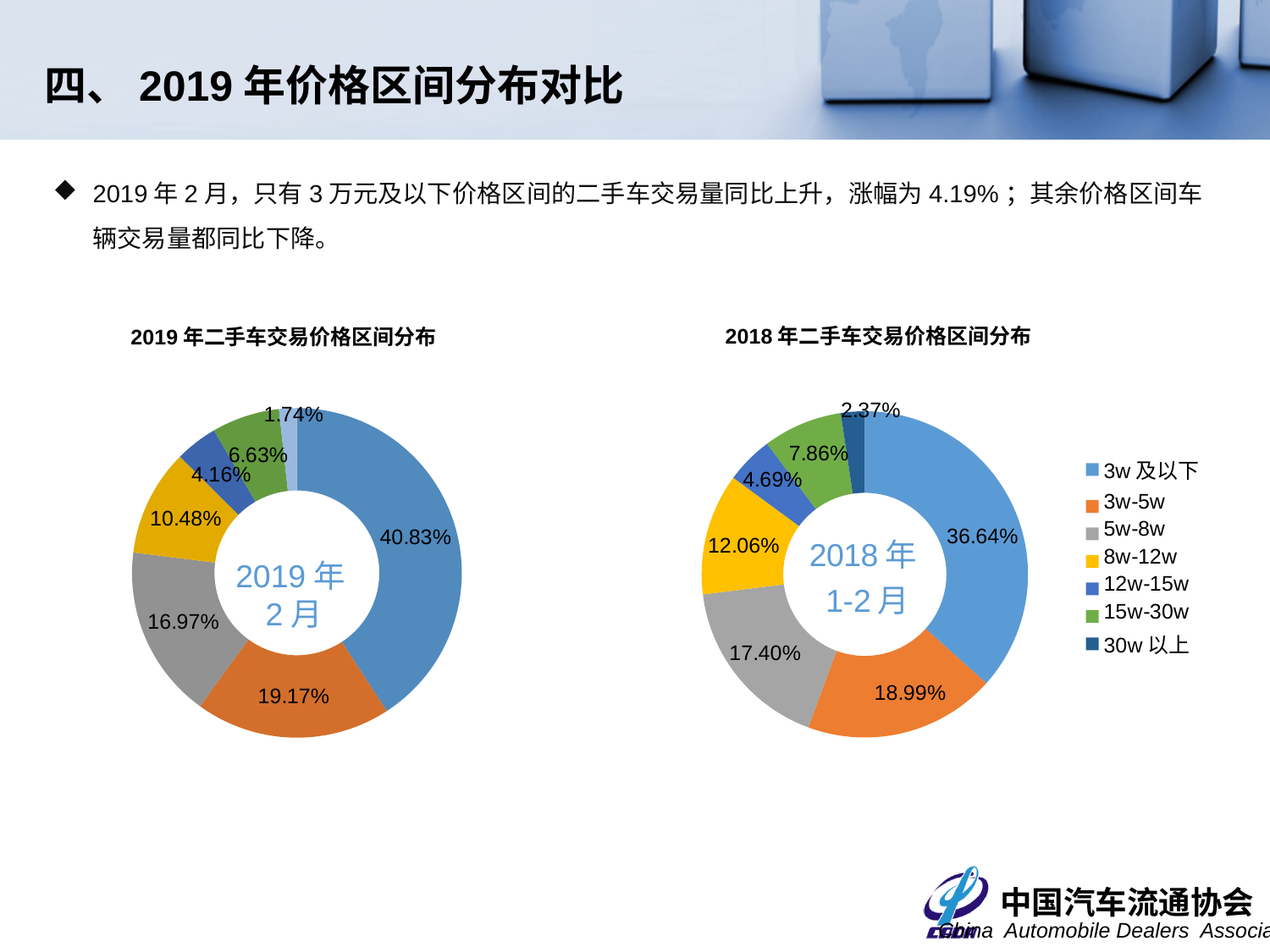

四、2019年价格区间分布对比
2019年2月，只有3万元及以下价格区间的二手车交易量同比上升，涨幅为4.19%；其余价格区间车辆交易量都同比下降。

### Chart: 2019年二手车交易价格区间分布

| Category |  |
|---|---|
| 3万以下 | 0.40827390364322824 |
| 3-5万 | 0.19174545806576526 |
| 5-8万 | 0.1697484053481343 |
| 8-12万 | 0.10481138468488818 |
| 12-15万 | 0.04163843084105113 |
| 15-30万 | 0.06633536631277766 |
| 30万以上 | 0.017447051104155238 |

### Chart: 2018年二手车交易价格区间分布

| Category | 比例 |
|---|---|
| 3w及以下 | 0.3663750097944472 |
| 3w-5w | 0.1899025778985034 |
| 5w-8w | 0.17398072452790764 |
| 8w-12w | 0.12063624729020295 |
| 12w-15w | 0.046851411706323294 |
| 15w-30w | 0.07860109175438139 |
| 30w以上 | 0.023652937028234126 |
2019年2月